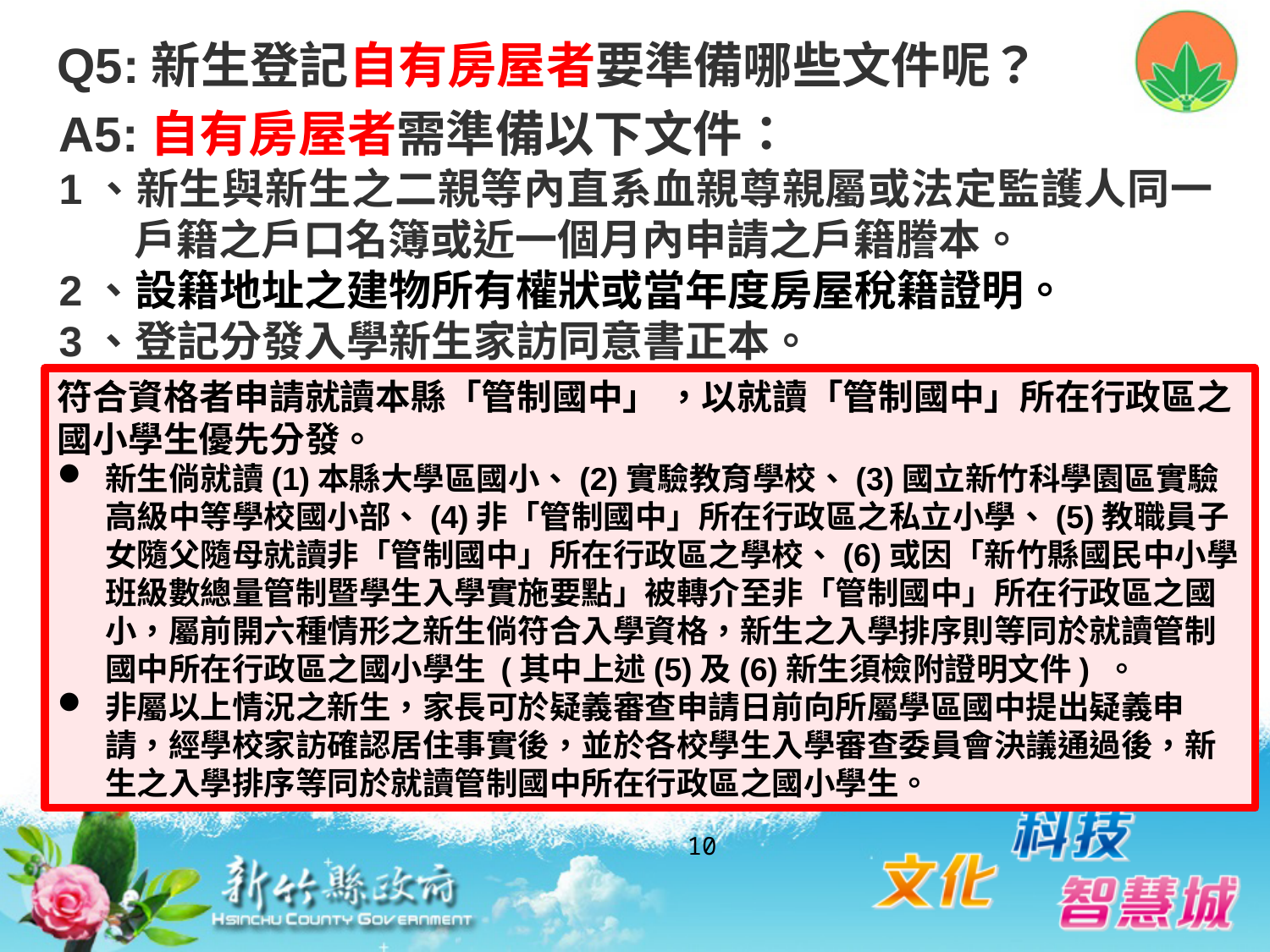

Q5:新生登記自有房屋者要準備哪些文件呢？
A5:自有房屋者需準備以下文件：
1、新生與新生之二親等內直系血親尊親屬或法定監護人同一戶籍之戶口名簿或近一個月內申請之戶籍謄本。
2、設籍地址之建物所有權狀或當年度房屋稅籍證明。
3、登記分發入學新生家訪同意書正本。

符合資格者申請就讀本縣「管制國中」 ，以就讀「管制國中」所在行政區之國小學生優先分發。
新生倘就讀(1)本縣大學區國小、(2)實驗教育學校、(3)國立新竹科學園區實驗高級中等學校國小部、(4)非「管制國中」所在行政區之私立小學、(5)教職員子女隨父隨母就讀非「管制國中」所在行政區之學校、(6)或因「新竹縣國民中小學班級數總量管制暨學生入學實施要點」被轉介至非「管制國中」所在行政區之國小，屬前開六種情形之新生倘符合入學資格，新生之入學排序則等同於就讀管制國中所在行政區之國小學生 (其中上述(5)及(6)新生須檢附證明文件) 。
非屬以上情況之新生，家長可於疑義審查申請日前向所屬學區國中提出疑義申請，經學校家訪確認居住事實後，並於各校學生入學審查委員會決議通過後，新生之入學排序等同於就讀管制國中所在行政區之國小學生。
10